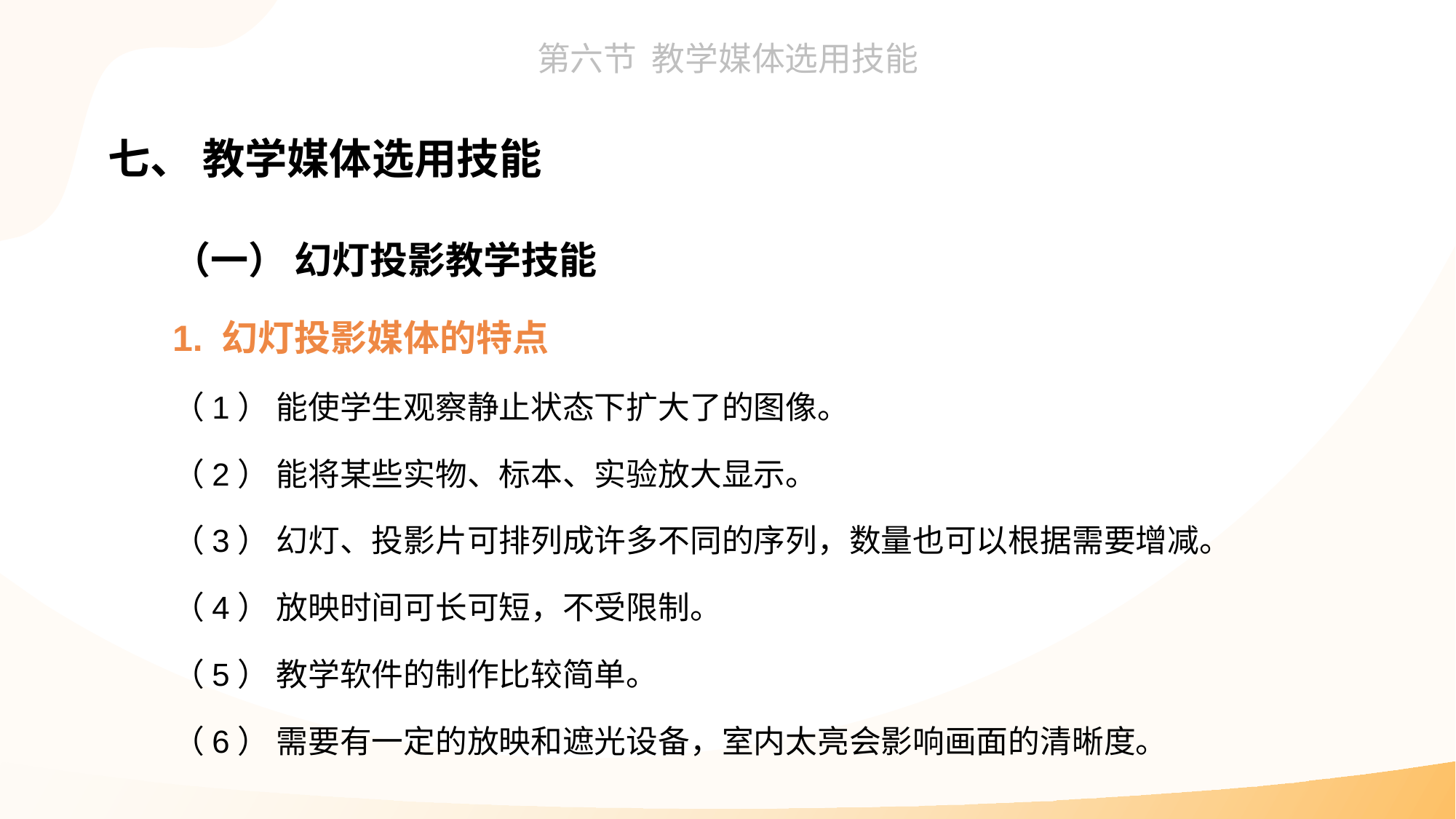

七、 教学媒体选用技能
（一） 幻灯投影教学技能
1. 幻灯投影媒体的特点
（1） 能使学生观察静止状态下扩大了的图像。
（2） 能将某些实物、标本、实验放大显示。
（3） 幻灯、投影片可排列成许多不同的序列，数量也可以根据需要增减。
（4） 放映时间可长可短，不受限制。
（5） 教学软件的制作比较简单。
（6） 需要有一定的放映和遮光设备，室内太亮会影响画面的清晰度。